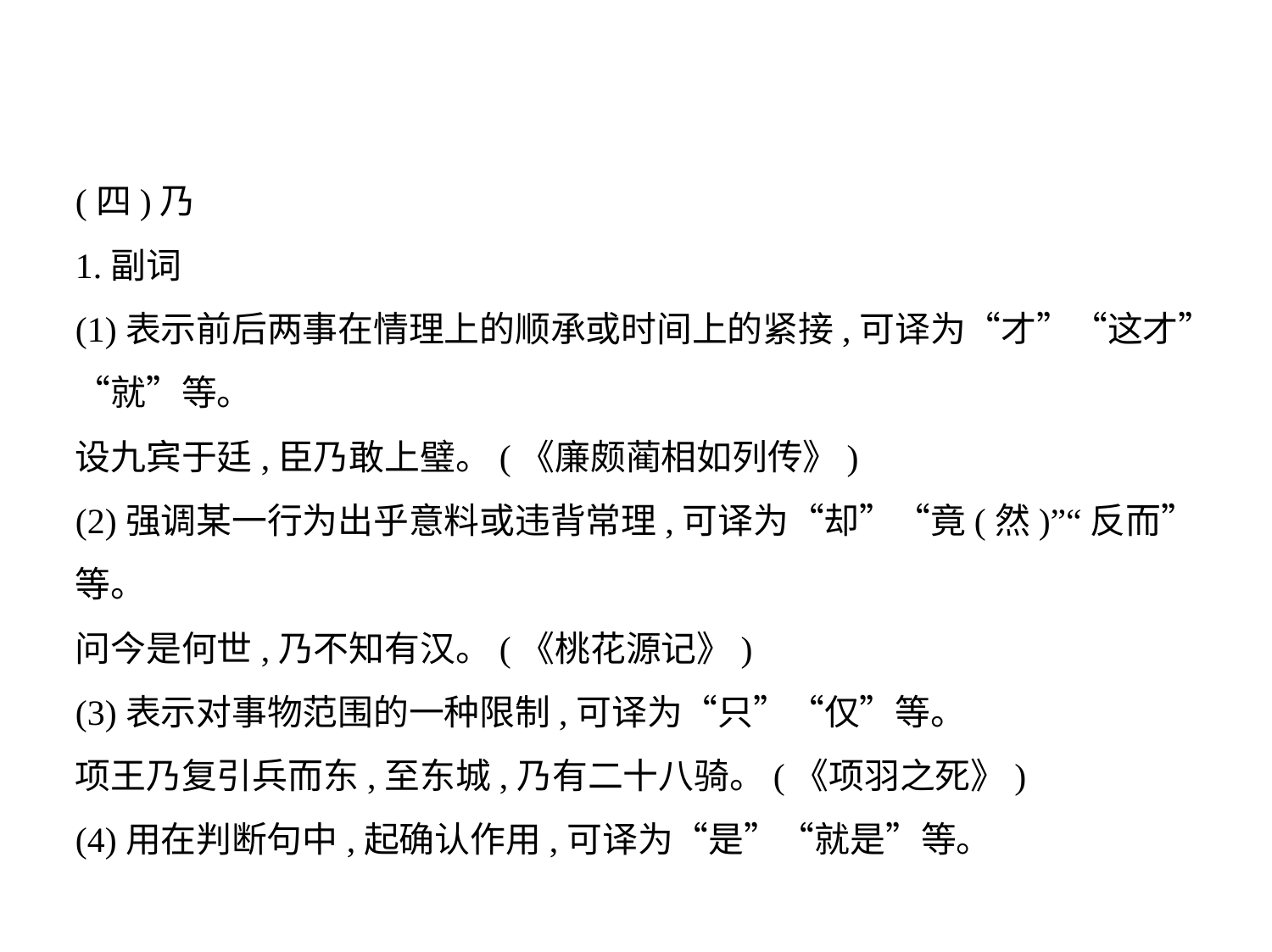

(四)乃
1.副词
(1)表示前后两事在情理上的顺承或时间上的紧接,可译为“才”“这才”
“就”等。
设九宾于廷,臣乃敢上璧。(《廉颇蔺相如列传》)
(2)强调某一行为出乎意料或违背常理,可译为“却”“竟(然)”“反而”
等。
问今是何世,乃不知有汉。(《桃花源记》)
(3)表示对事物范围的一种限制,可译为“只”“仅”等。
项王乃复引兵而东,至东城,乃有二十八骑。(《项羽之死》)
(4)用在判断句中,起确认作用,可译为“是”“就是”等。